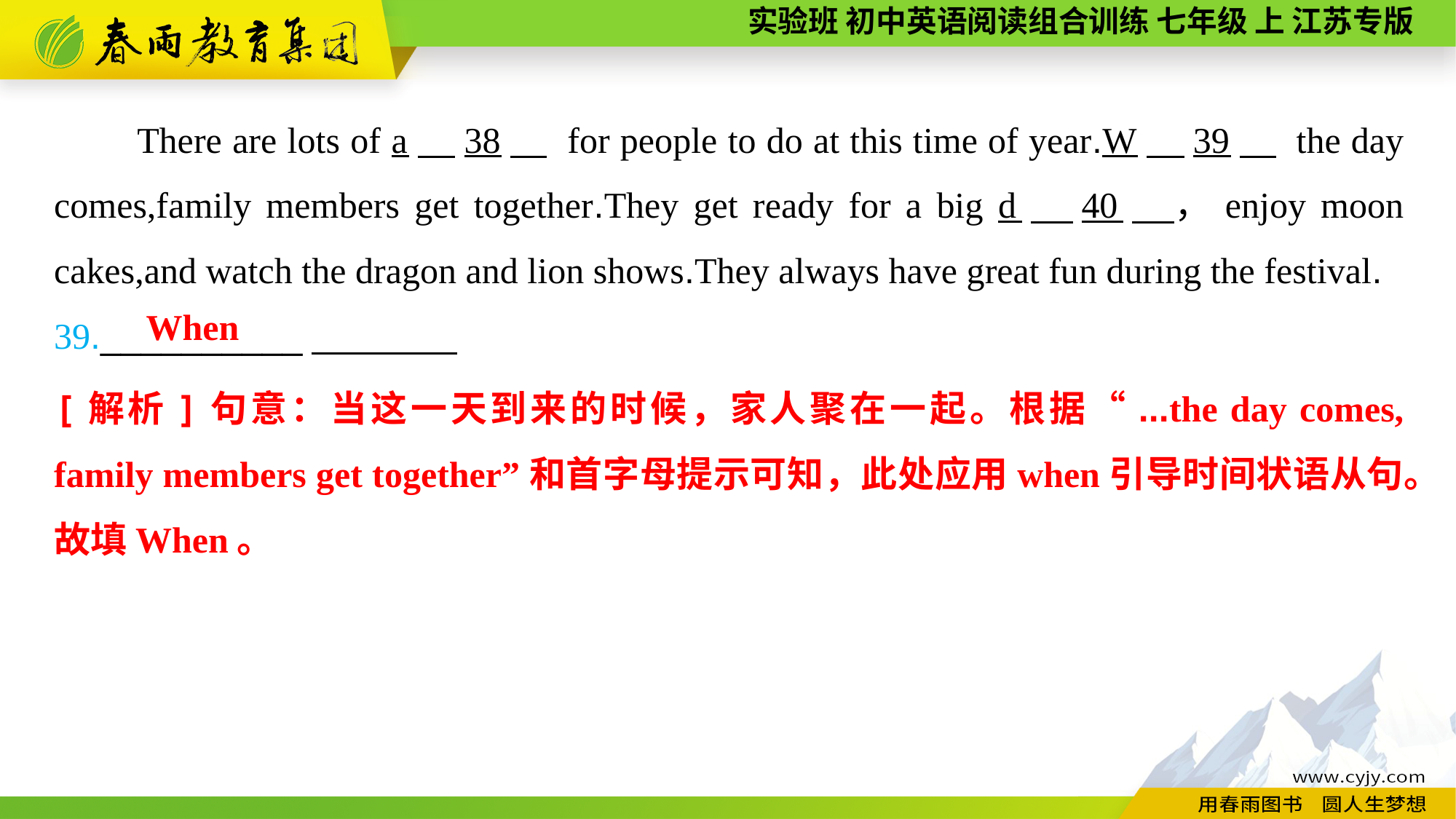

There are lots of a　38　 for people to do at this time of year.W　39　 the day comes,family members get together.They get ready for a big d　40　，enjoy moon cakes,and watch the dragon and lion shows.They always have great fun during the festival.
39.__________
When
[解析]句意：当这一天到来的时候，家人聚在一起。根据“...the day comes, family members get together”和首字母提示可知，此处应用when引导时间状语从句。故填When。